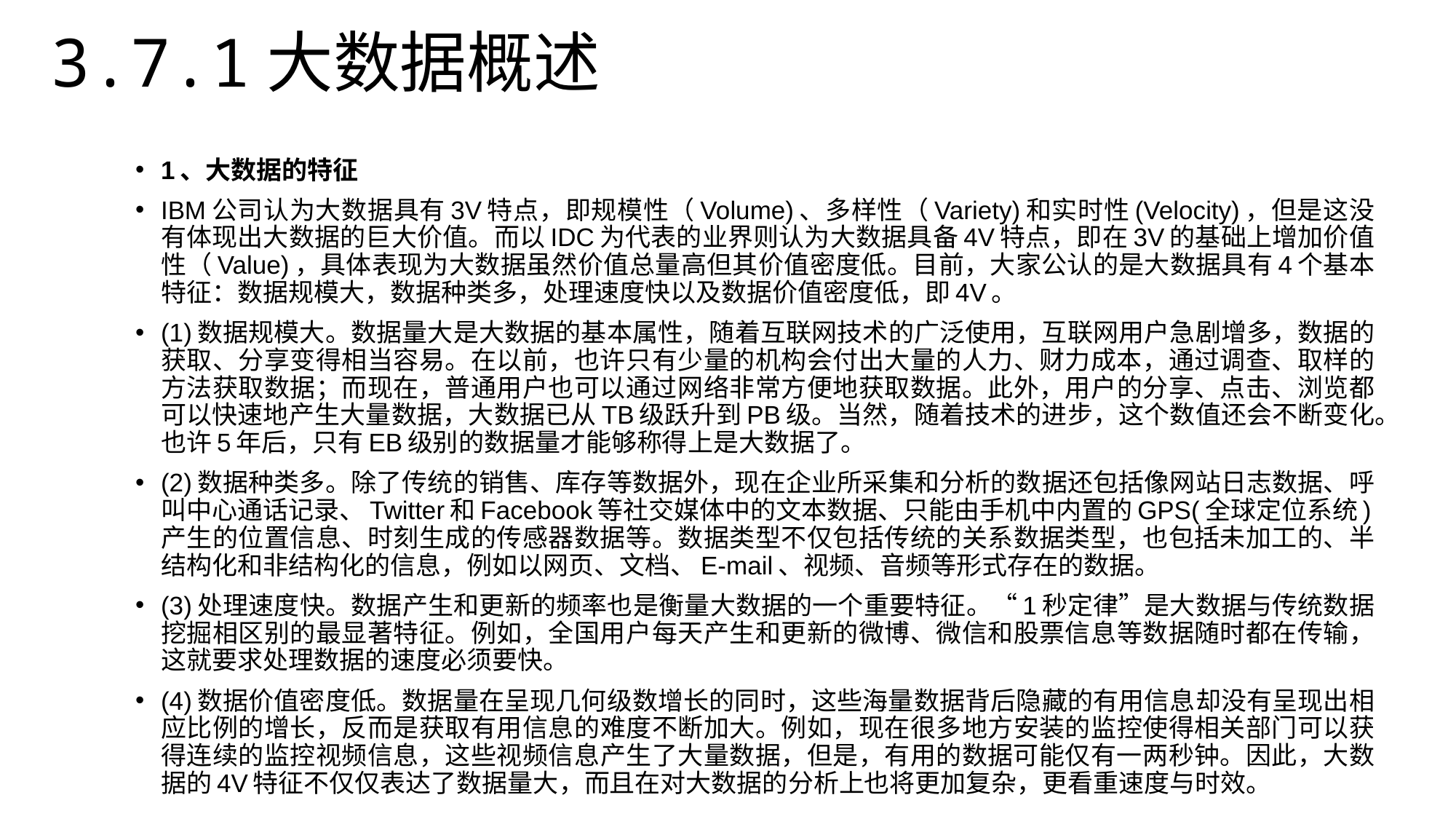

3.7.1大数据概述

1、大数据的特征
IBM公司认为大数据具有3V特点，即规模性（Volume)、多样性（Variety)和实时性(Velocity)，但是这没有体现出大数据的巨大价值。而以IDC为代表的业界则认为大数据具备4V特点，即在3V的基础上增加价值性（Value)，具体表现为大数据虽然价值总量高但其价值密度低。目前，大家公认的是大数据具有4个基本特征：数据规模大，数据种类多，处理速度快以及数据价值密度低，即4V。
(1)数据规模大。数据量大是大数据的基本属性，随着互联网技术的广泛使用，互联网用户急剧增多，数据的获取、分享变得相当容易。在以前，也许只有少量的机构会付出大量的人力、财力成本，通过调查、取样的方法获取数据；而现在，普通用户也可以通过网络非常方便地获取数据。此外，用户的分享、点击、浏览都可以快速地产生大量数据，大数据已从TB级跃升到PB级。当然，随着技术的进步，这个数值还会不断变化。也许5年后，只有EB级别的数据量才能够称得上是大数据了。
(2)数据种类多。除了传统的销售、库存等数据外，现在企业所采集和分析的数据还包括像网站日志数据、呼叫中心通话记录、Twitter和Facebook等社交媒体中的文本数据、只能由手机中内置的GPS(全球定位系统)产生的位置信息、时刻生成的传感器数据等。数据类型不仅包括传统的关系数据类型，也包括未加工的、半结构化和非结构化的信息，例如以网页、文档、E-mail、视频、音频等形式存在的数据。
(3)处理速度快。数据产生和更新的频率也是衡量大数据的一个重要特征。“1秒定律”是大数据与传统数据挖掘相区别的最显著特征。例如，全国用户每天产生和更新的微博、微信和股票信息等数据随时都在传输，这就要求处理数据的速度必须要快。
(4)数据价值密度低。数据量在呈现几何级数增长的同时，这些海量数据背后隐藏的有用信息却没有呈现出相应比例的增长，反而是获取有用信息的难度不断加大。例如，现在很多地方安装的监控使得相关部门可以获得连续的监控视频信息，这些视频信息产生了大量数据，但是，有用的数据可能仅有一两秒钟。因此，大数据的4V特征不仅仅表达了数据量大，而且在对大数据的分析上也将更加复杂，更看重速度与时效。